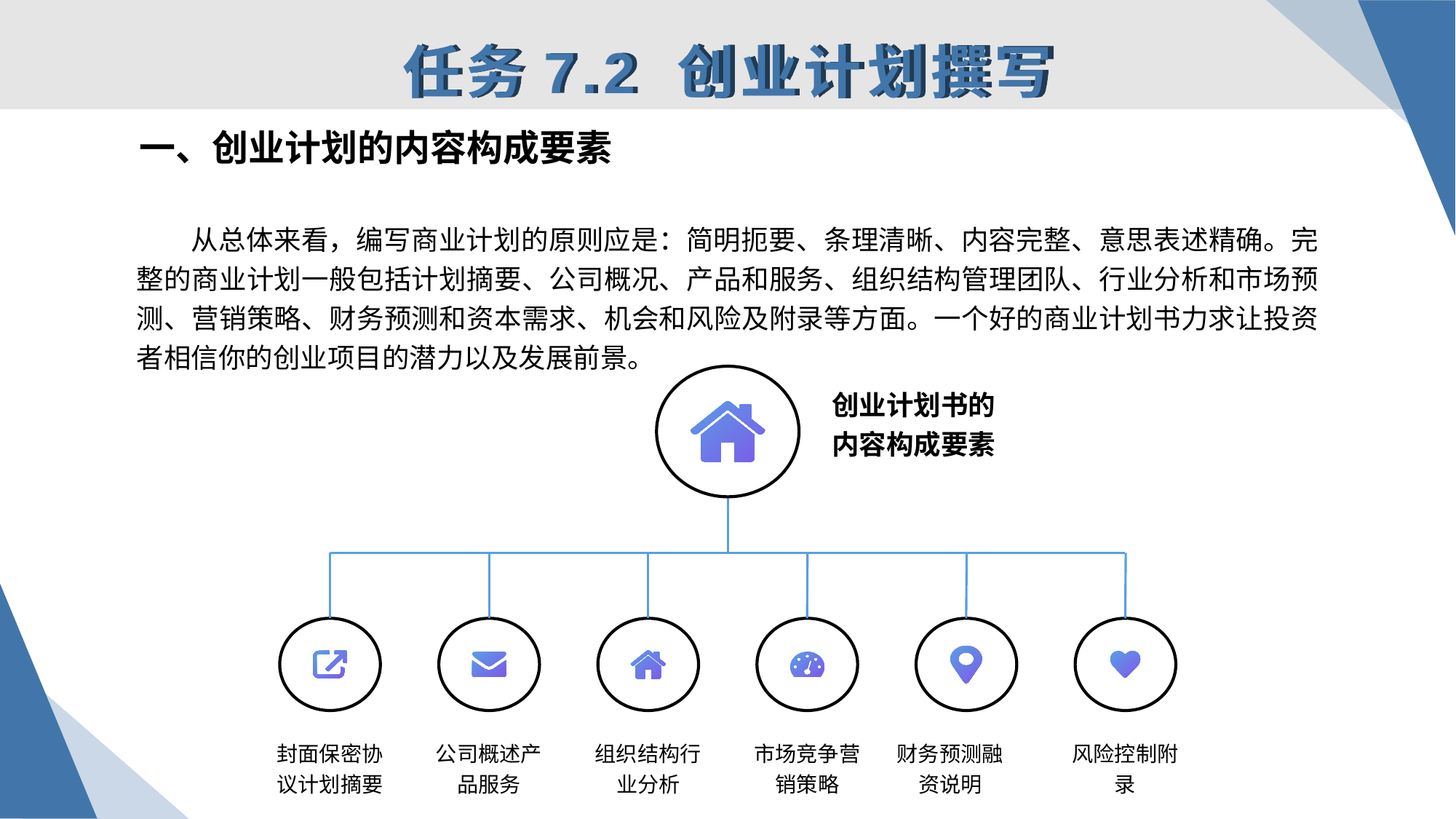

任务7.2 创业计划撰写
一、创业计划的内容构成要素
从总体来看，编写商业计划的原则应是：简明扼要、条理清晰、内容完整、意思表述精确。完整的商业计划一般包括计划摘要、公司概况、产品和服务、组织结构管理团队、行业分析和市场预测、营销策略、财务预测和资本需求、机会和风险及附录等方面。一个好的商业计划书力求让投资者相信你的创业项目的潜力以及发展前景。

封面保密协议计划摘要
公司概述产品服务
组织结构行业分析
市场竞争营销策略
财务预测融资说明
风险控制附录
创业计划书的
内容构成要素